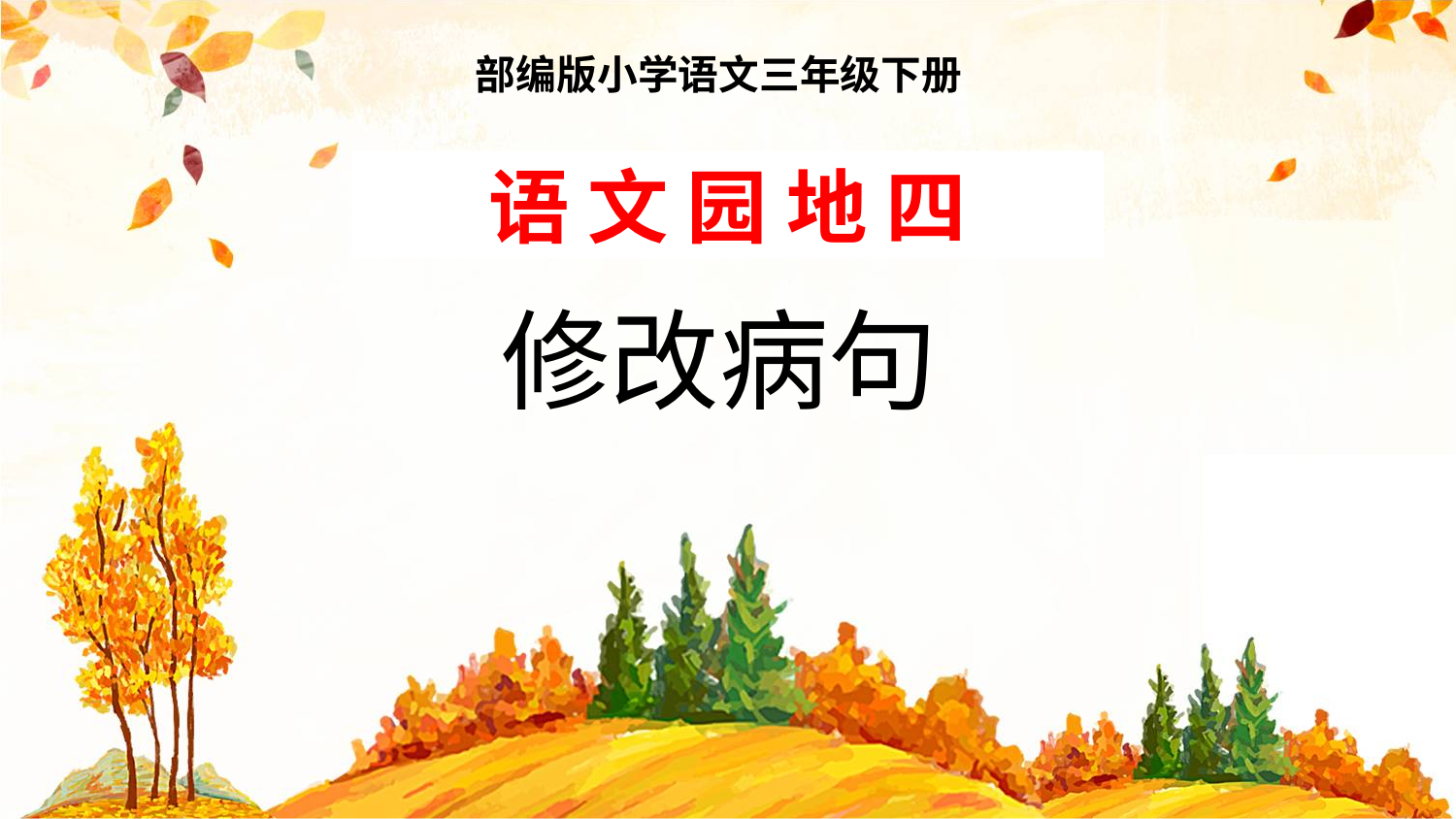

部编版小学语文三年级下册
语 文 园 地 四
修改病句